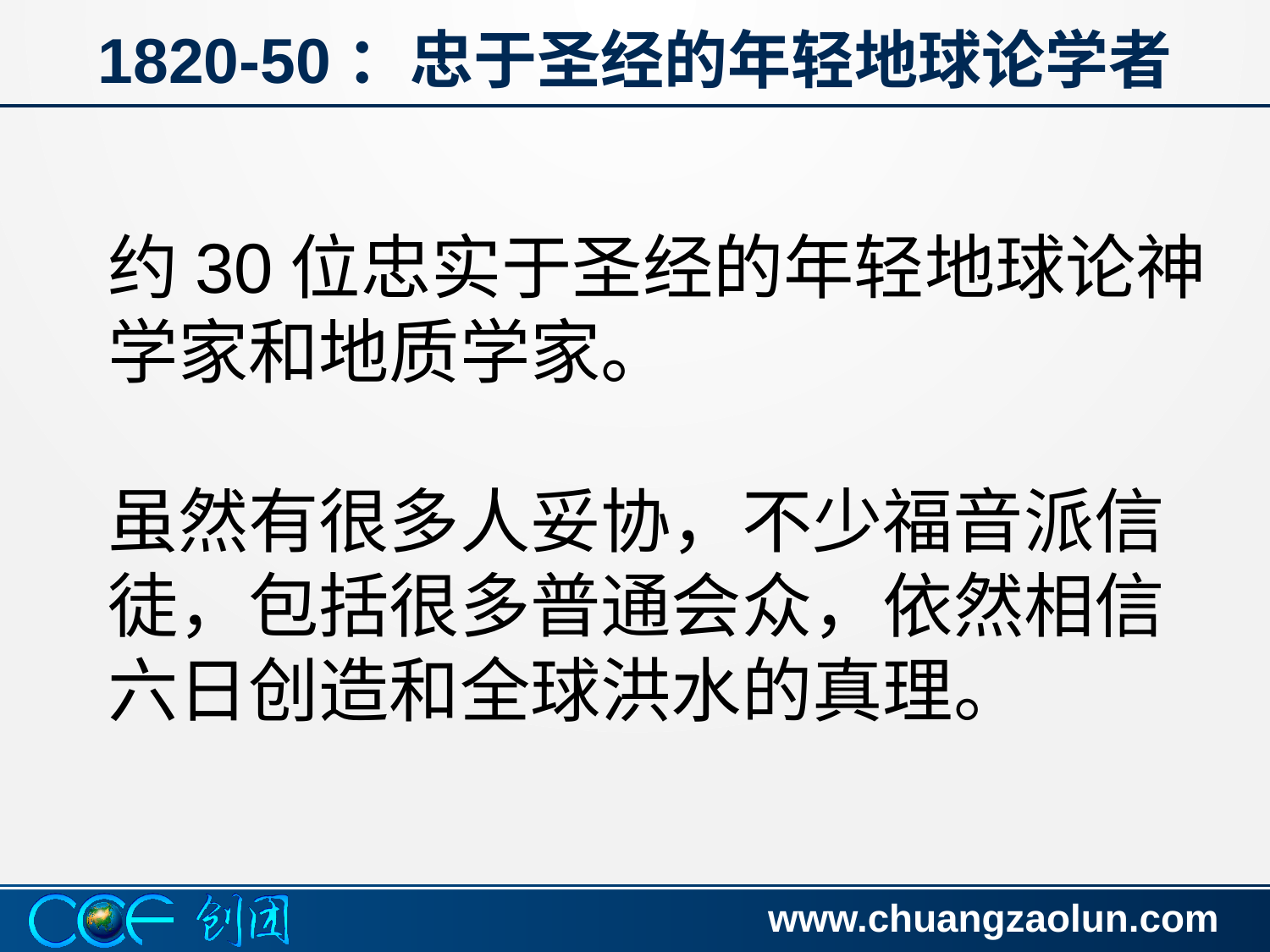

# 1820-50：忠于圣经的年轻地球论学者
约30位忠实于圣经的年轻地球论神学家和地质学家。

虽然有很多人妥协，不少福音派信徒，包括很多普通会众，依然相信六日创造和全球洪水的真理。